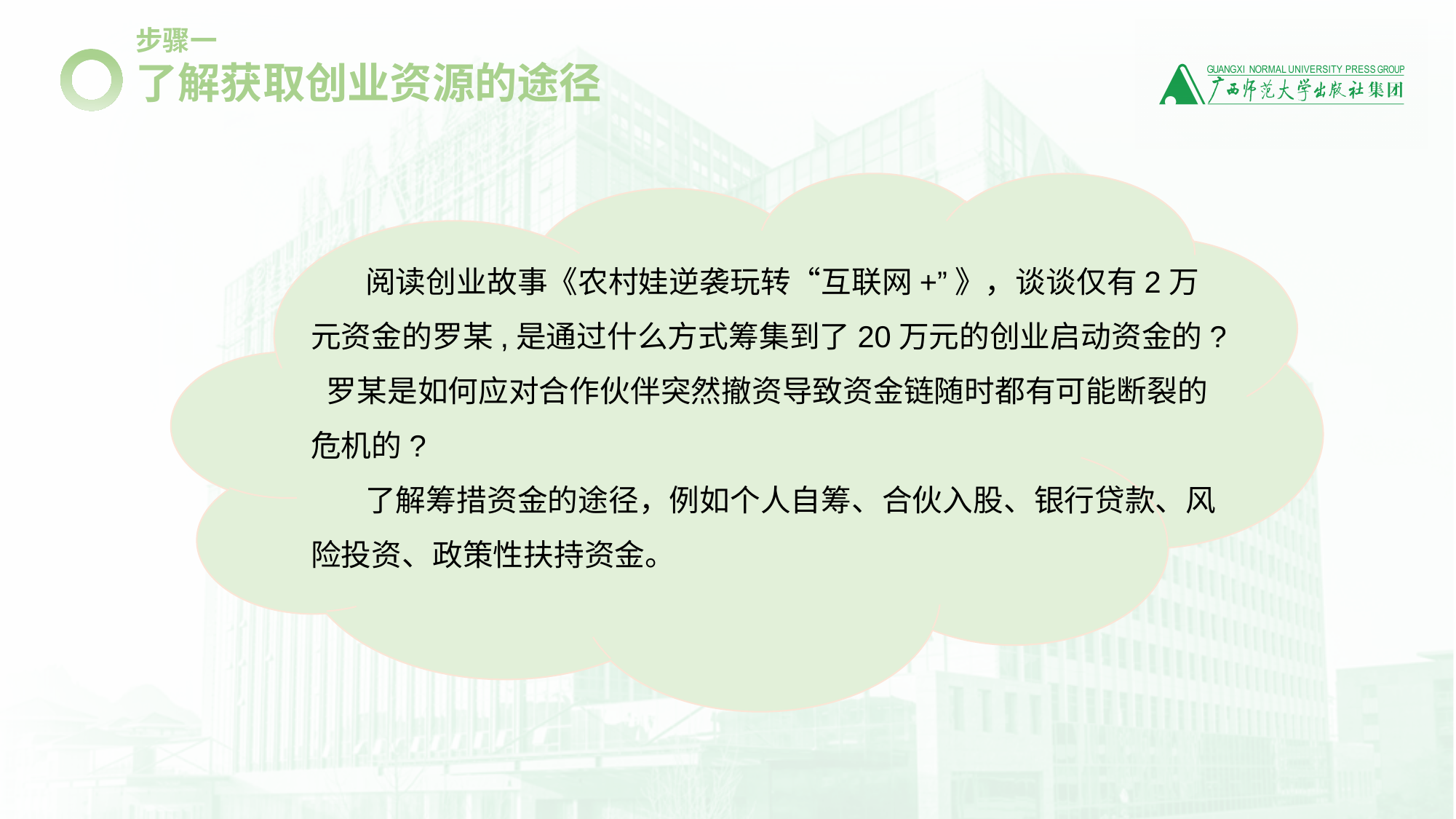

步骤一
了解获取创业资源的途径

阅读创业故事《农村娃逆袭玩转“互联网+”》，谈谈仅有2万元资金的罗某,是通过什么方式筹集到了20万元的创业启动资金的? 罗某是如何应对合作伙伴突然撤资导致资金链随时都有可能断裂的危机的?
了解筹措资金的途径，例如个人自筹、合伙入股、银行贷款、风险投资、政策性扶持资金。